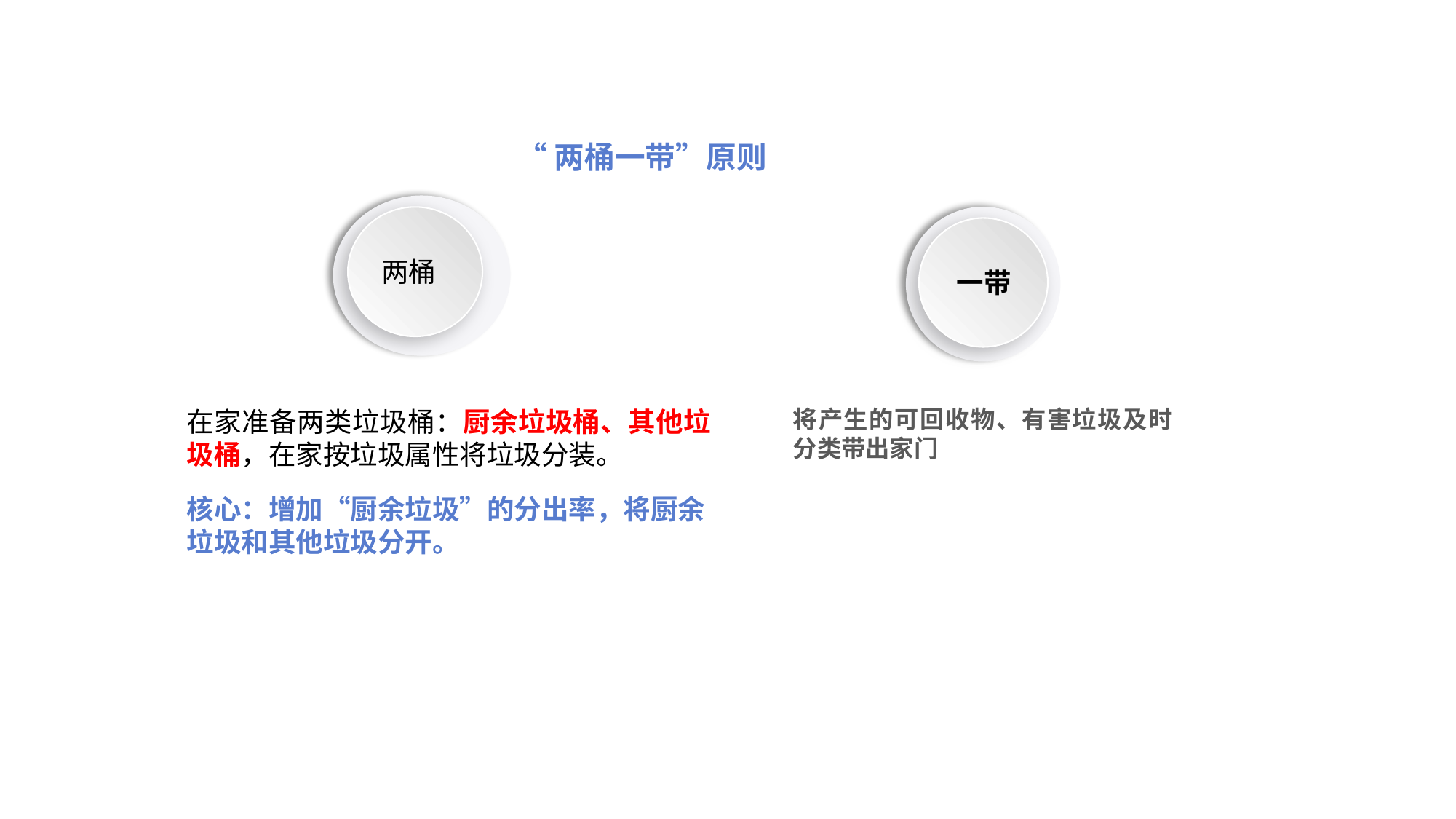

“两桶一带”原则

两桶

一带
在家准备两类垃圾桶：厨余垃圾桶、其他垃圾桶，在家按垃圾属性将垃圾分装。
将产生的可回收物、有害垃圾及时分类带出家门
核心：增加“厨余垃圾”的分出率，将厨余垃圾和其他垃圾分开。